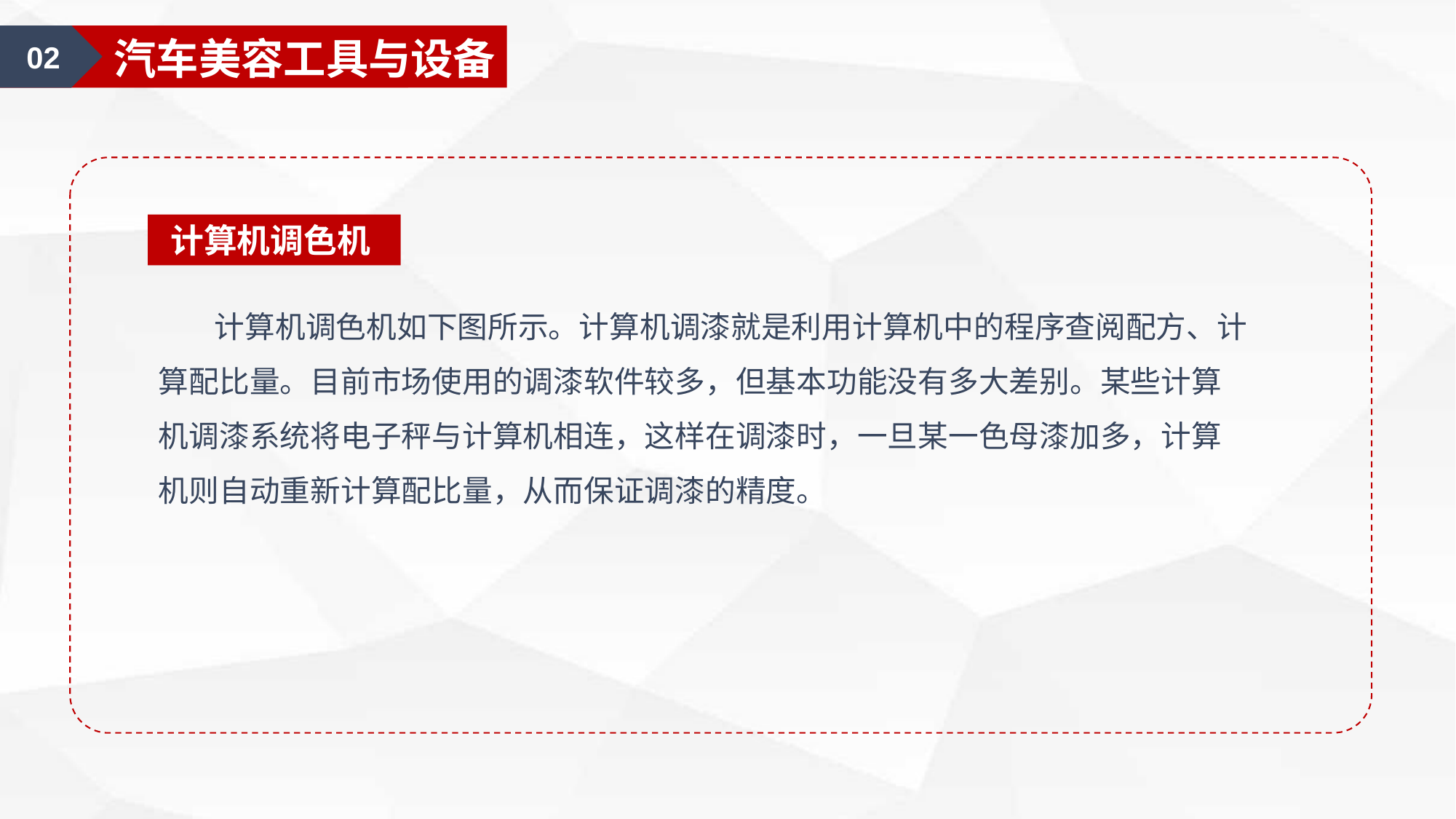

01
汽车美容认知

02
汽车美容工具与设备

计算机调色机
        计算机调色机如下图所示。计算机调漆就是利用计算机中的程序查阅配方、计算配比量。目前市场使用的调漆软件较多，但基本功能没有多大差别。某些计算机调漆系统将电子秤与计算机相连，这样在调漆时，一旦某一色母漆加多，计算机则自动重新计算配比量，从而保证调漆的精度。